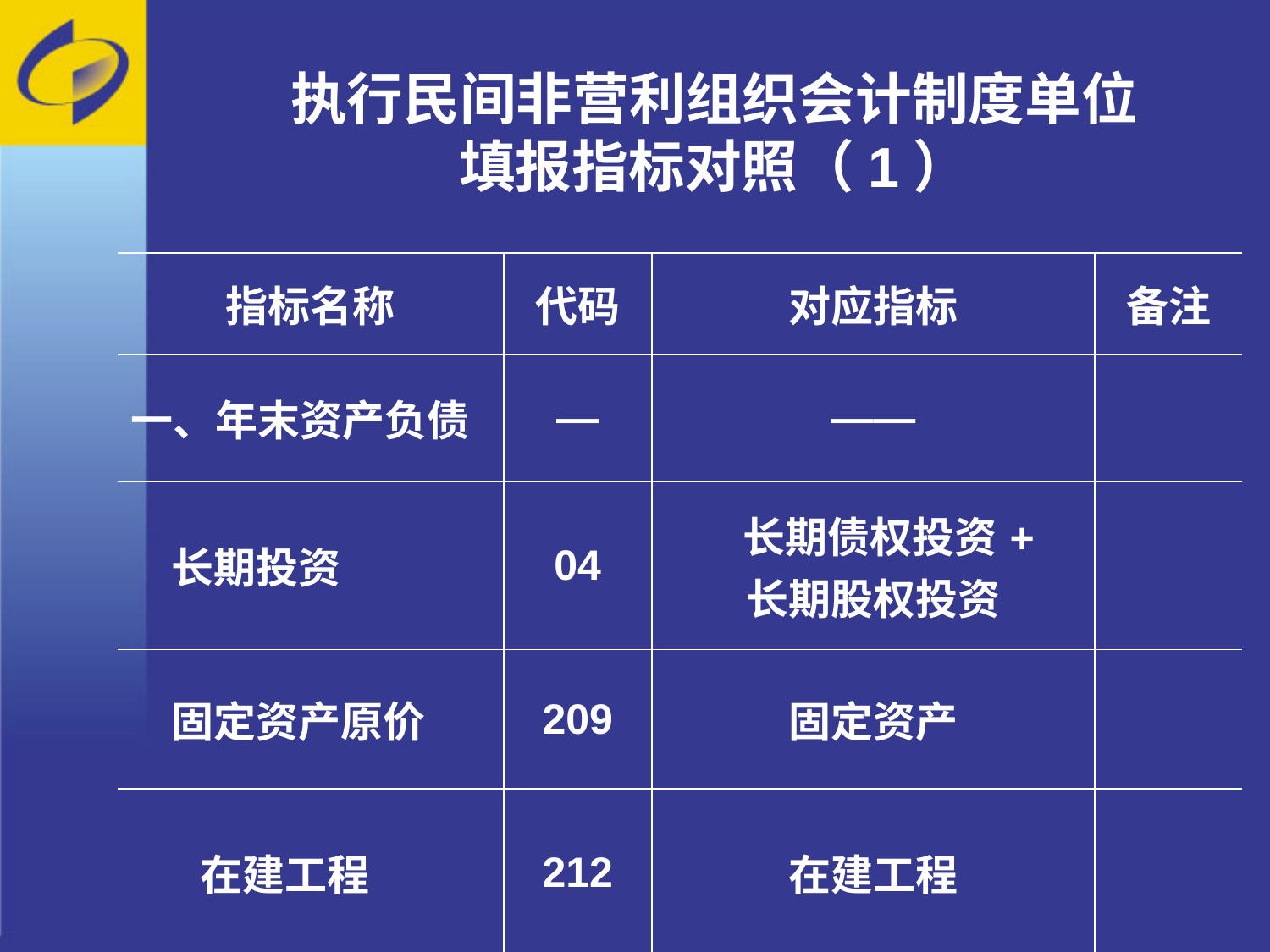

执行民间非营利组织会计制度单位
填报指标对照（1）
| 指标名称 | 代码 | 对应指标 | 备注 |
| --- | --- | --- | --- |
| 一、年末资产负债 | — | —— |  |
| 长期投资 | 04 | 长期债权投资+ 长期股权投资 |  |
| 固定资产原价 | 209 | 固定资产 |  |
| 在建工程 | 212 | 在建工程 |  |